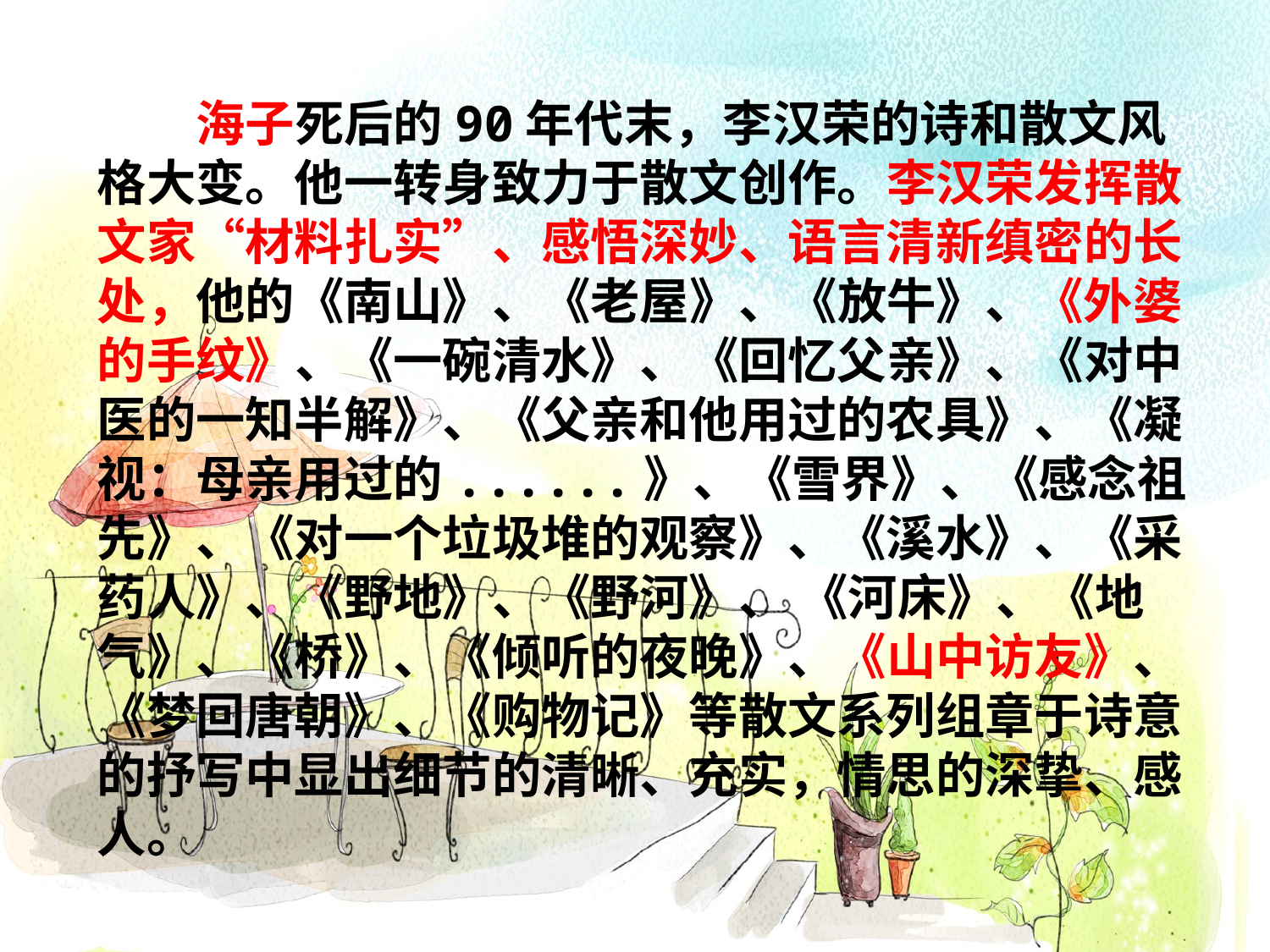

海子死后的90年代末，李汉荣的诗和散文风格大变。他一转身致力于散文创作。李汉荣发挥散文家“材料扎实”、感悟深妙、语言清新缜密的长处，他的《南山》、《老屋》、《放牛》、《外婆的手纹》、《一碗清水》、《回忆父亲》、《对中医的一知半解》、《父亲和他用过的农具》、《凝视：母亲用过的......》、《雪界》、《感念祖先》、《对一个垃圾堆的观察》、《溪水》、《采药人》、《野地》、《野河》、 《河床》、《地气》、《桥》、《倾听的夜晚》、《山中访友》、《梦回唐朝》、《购物记》等散文系列组章于诗意的抒写中显出细节的清晰、充实，情思的深挚、感人。